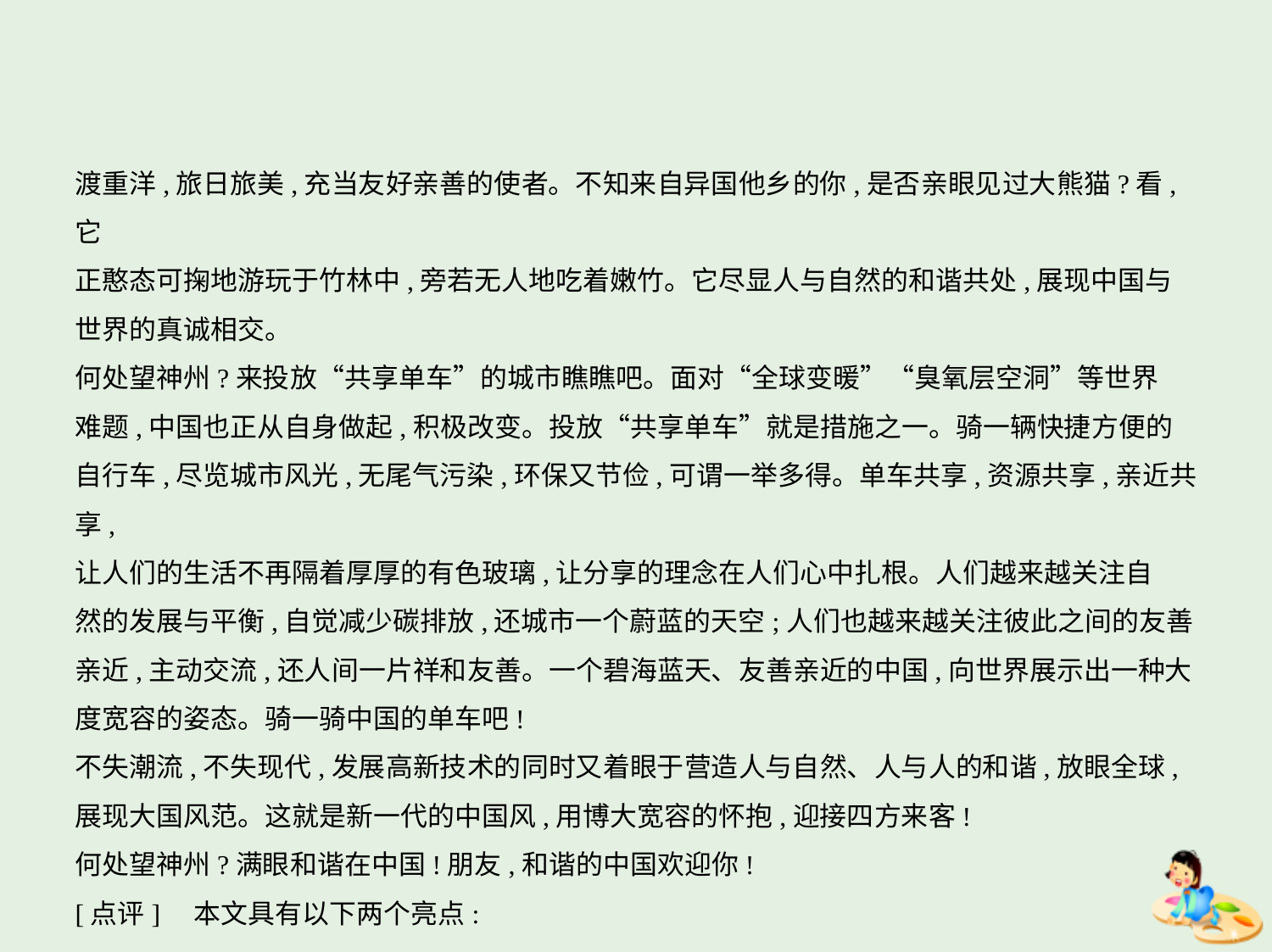

渡重洋,旅日旅美,充当友好亲善的使者。不知来自异国他乡的你,是否亲眼见过大熊猫?看,它
正憨态可掬地游玩于竹林中,旁若无人地吃着嫩竹。它尽显人与自然的和谐共处,展现中国与
世界的真诚相交。
何处望神州?来投放“共享单车”的城市瞧瞧吧。面对“全球变暖”“臭氧层空洞”等世界
难题,中国也正从自身做起,积极改变。投放“共享单车”就是措施之一。骑一辆快捷方便的
自行车,尽览城市风光,无尾气污染,环保又节俭,可谓一举多得。单车共享,资源共享,亲近共享,
让人们的生活不再隔着厚厚的有色玻璃,让分享的理念在人们心中扎根。人们越来越关注自
然的发展与平衡,自觉减少碳排放,还城市一个蔚蓝的天空;人们也越来越关注彼此之间的友善
亲近,主动交流,还人间一片祥和友善。一个碧海蓝天、友善亲近的中国,向世界展示出一种大
度宽容的姿态。骑一骑中国的单车吧!
不失潮流,不失现代,发展高新技术的同时又着眼于营造人与自然、人与人的和谐,放眼全球,
展现大国风范。这就是新一代的中国风,用博大宽容的怀抱,迎接四方来客!
何处望神州?满眼和谐在中国!朋友,和谐的中国欢迎你!
[点评]　本文具有以下两个亮点: